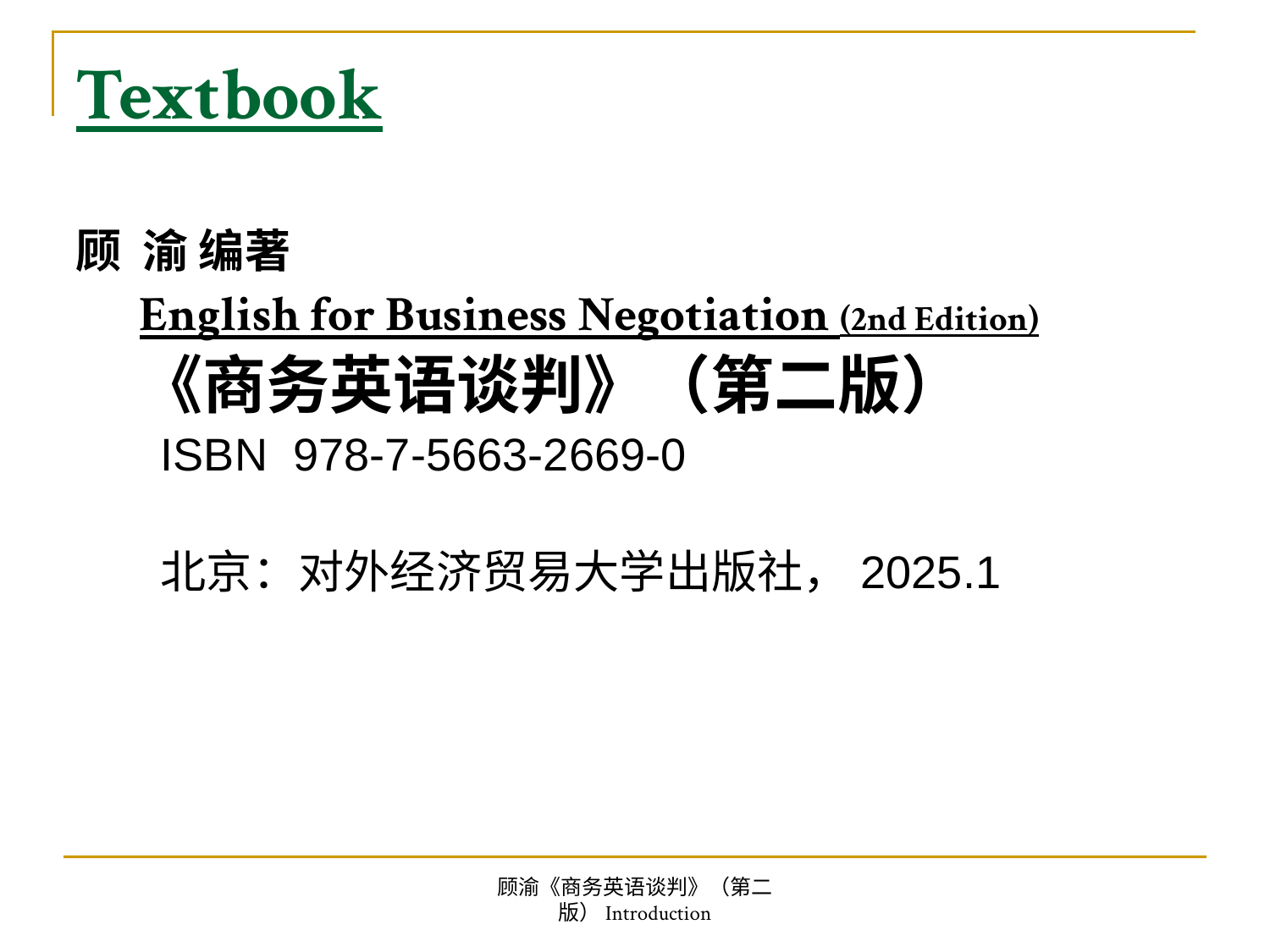

# Textbook
顾  渝 编著
English for Business Negotiation (2nd Edition)
《商务英语谈判》（第二版）
	ISBN  978-7-5663-2669-0

	北京：对外经济贸易大学出版社，2025.1

2
顾渝《商务英语谈判》（第二版）Introduction